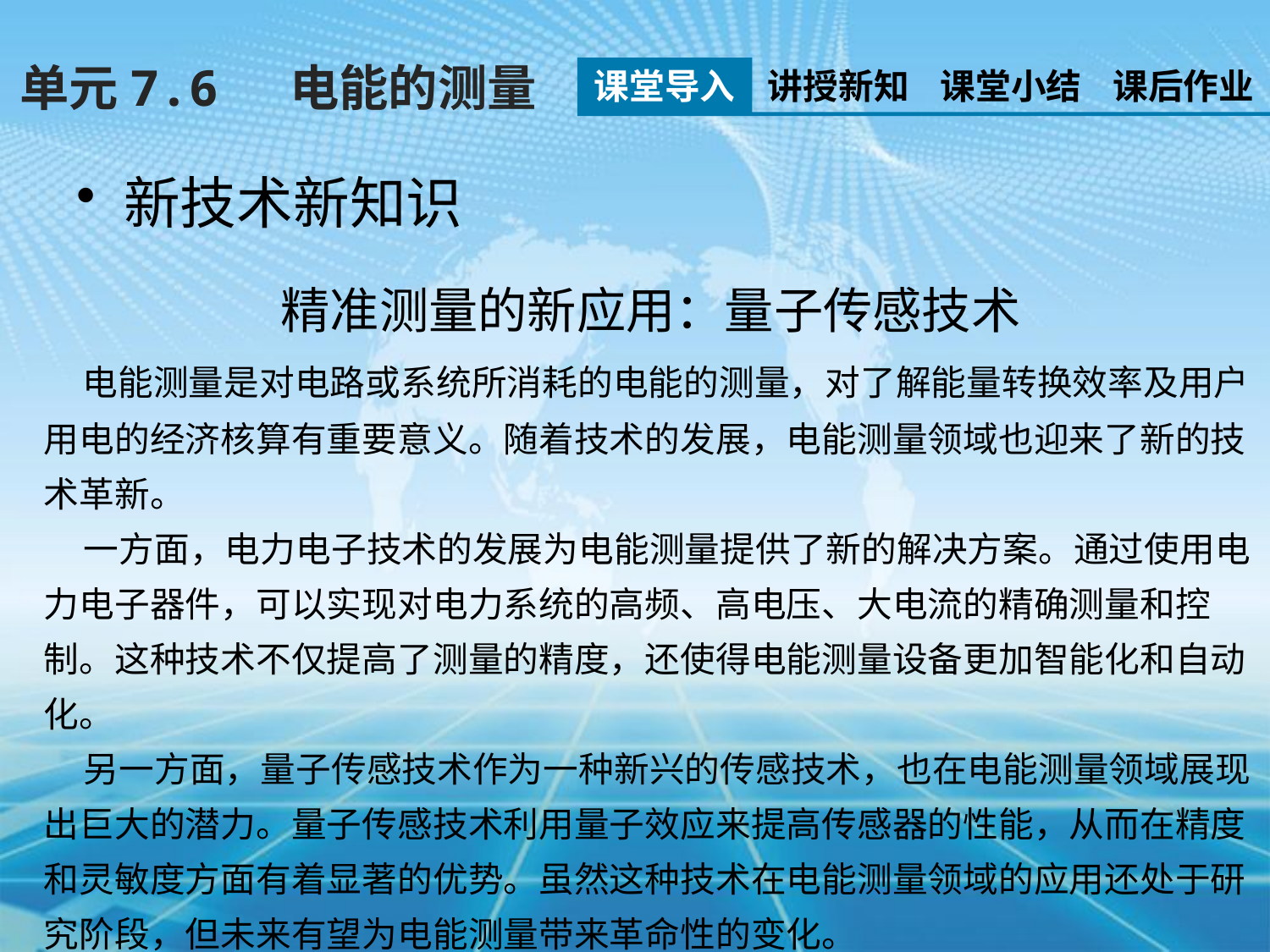

单元7.6  电能的测量
课堂导入
讲授新知
课堂小结
课后作业
新技术新知识
精准测量的新应用：量子传感技术
   电能测量是对电路或系统所消耗的电能的测量，对了解能量转换效率及用户用电的经济核算有重要意义。随着技术的发展，电能测量领域也迎来了新的技术革新。
    一方面，电力电子技术的发展为电能测量提供了新的解决方案。通过使用电力电子器件，可以实现对电力系统的高频、高电压、大电流的精确测量和控制。这种技术不仅提高了测量的精度，还使得电能测量设备更加智能化和自动化。
    另一方面，量子传感技术作为一种新兴的传感技术，也在电能测量领域展现出巨大的潜力。量子传感技术利用量子效应来提高传感器的性能，从而在精度和灵敏度方面有着显著的优势。虽然这种技术在电能测量领域的应用还处于研究阶段，但未来有望为电能测量带来革命性的变化。